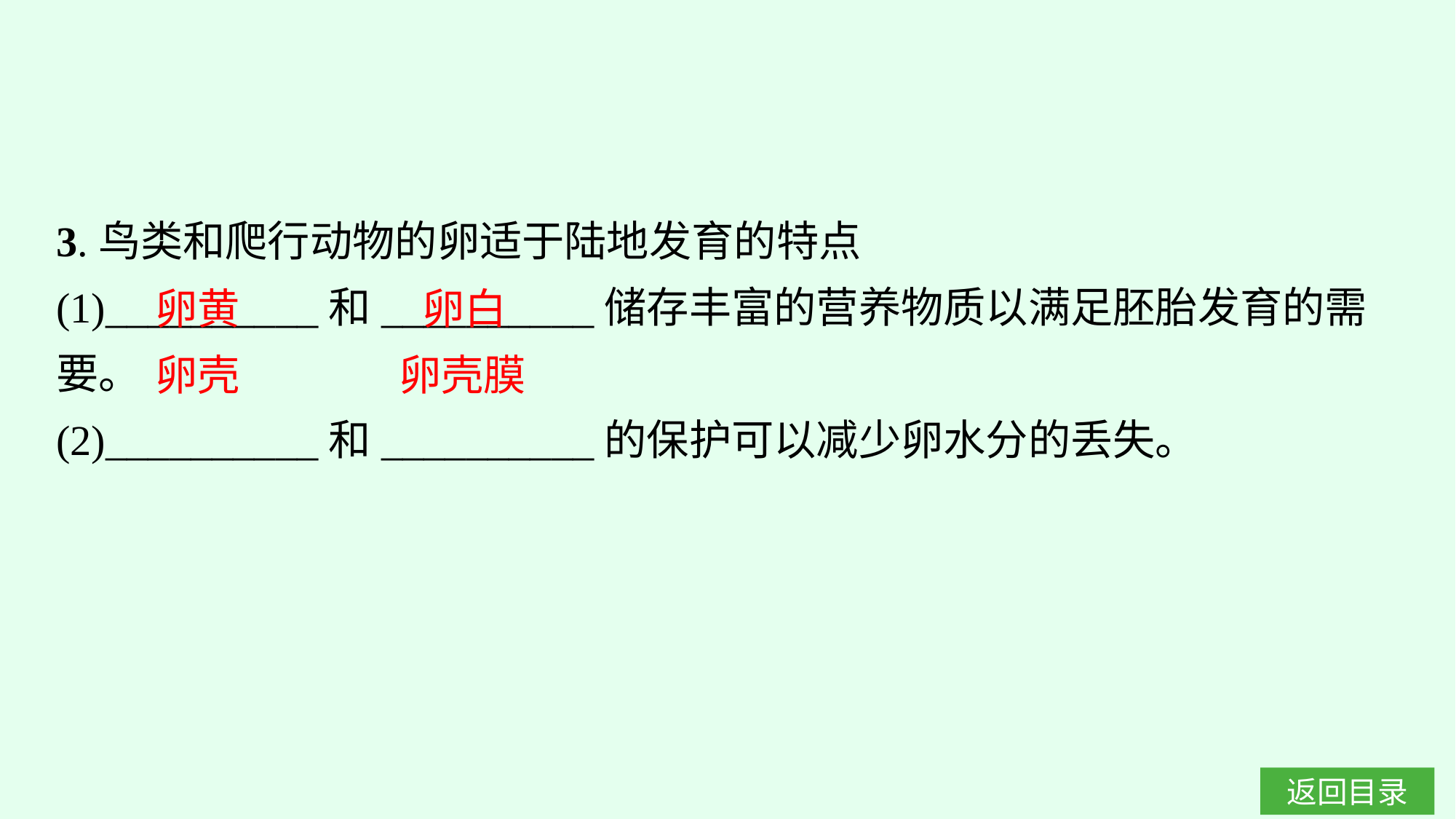

3.鸟类和爬行动物的卵适于陆地发育的特点
(1)__________和__________储存丰富的营养物质以满足胚胎发育的需要。
(2)__________和__________的保护可以减少卵水分的丢失。
卵黄
卵白
卵壳膜
卵壳